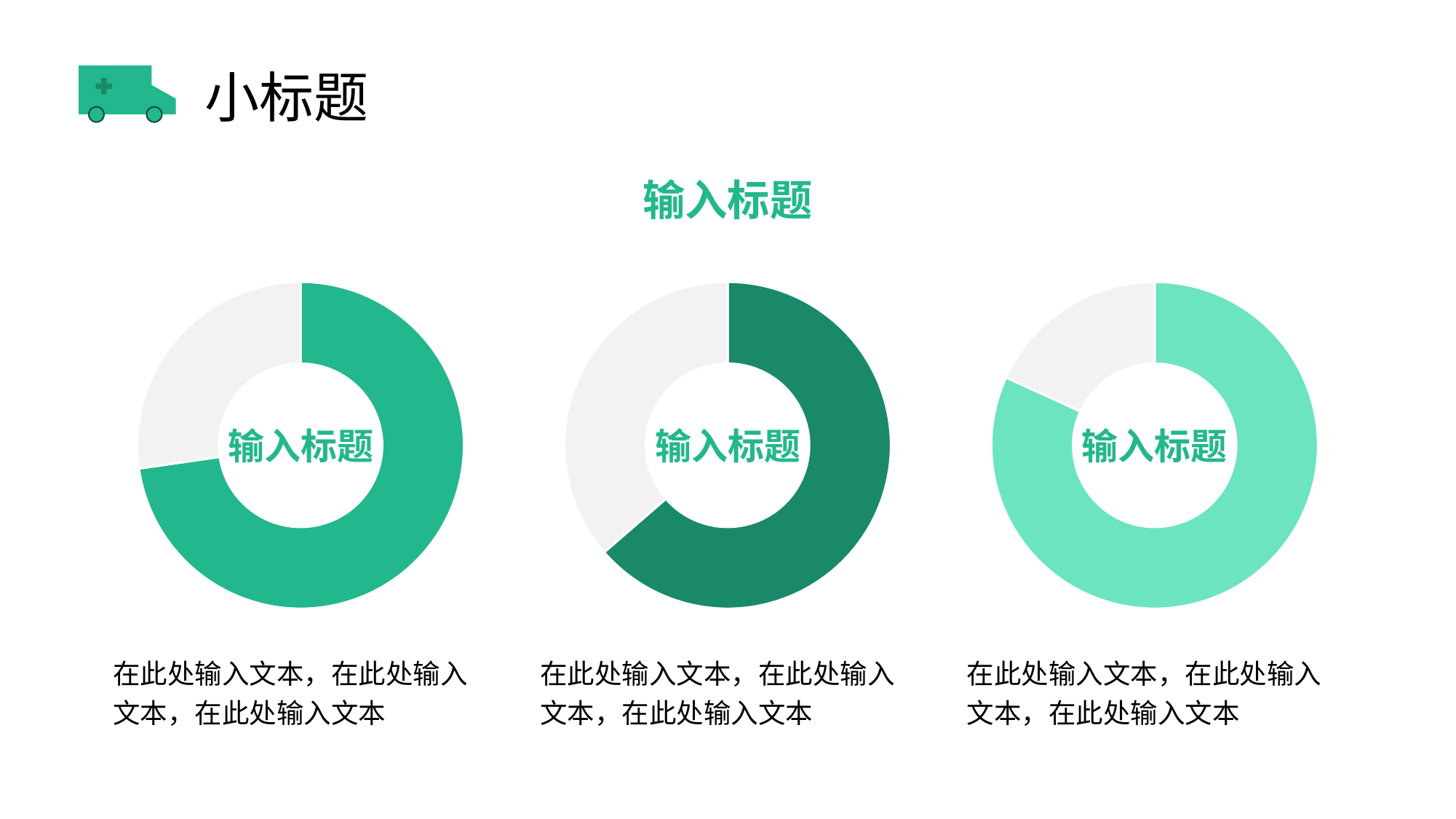

# 小标题
输入标题

### Chart

| Category | 销售额 |
|---|---|
| 第一季度 | 8.0 |
| 第二季度 | 3.0 |
输入标题
在此处输入文本，在此处输入文本，在此处输入文本

### Chart

| Category | 销售额 |
|---|---|
| 第一季度 | 7.0 |
| 第二季度 | 4.0 |
输入标题
在此处输入文本，在此处输入文本，在此处输入文本

### Chart

| Category | 销售额 |
|---|---|
| 第一季度 | 9.0 |
| 第二季度 | 2.0 |
输入标题
在此处输入文本，在此处输入文本，在此处输入文本